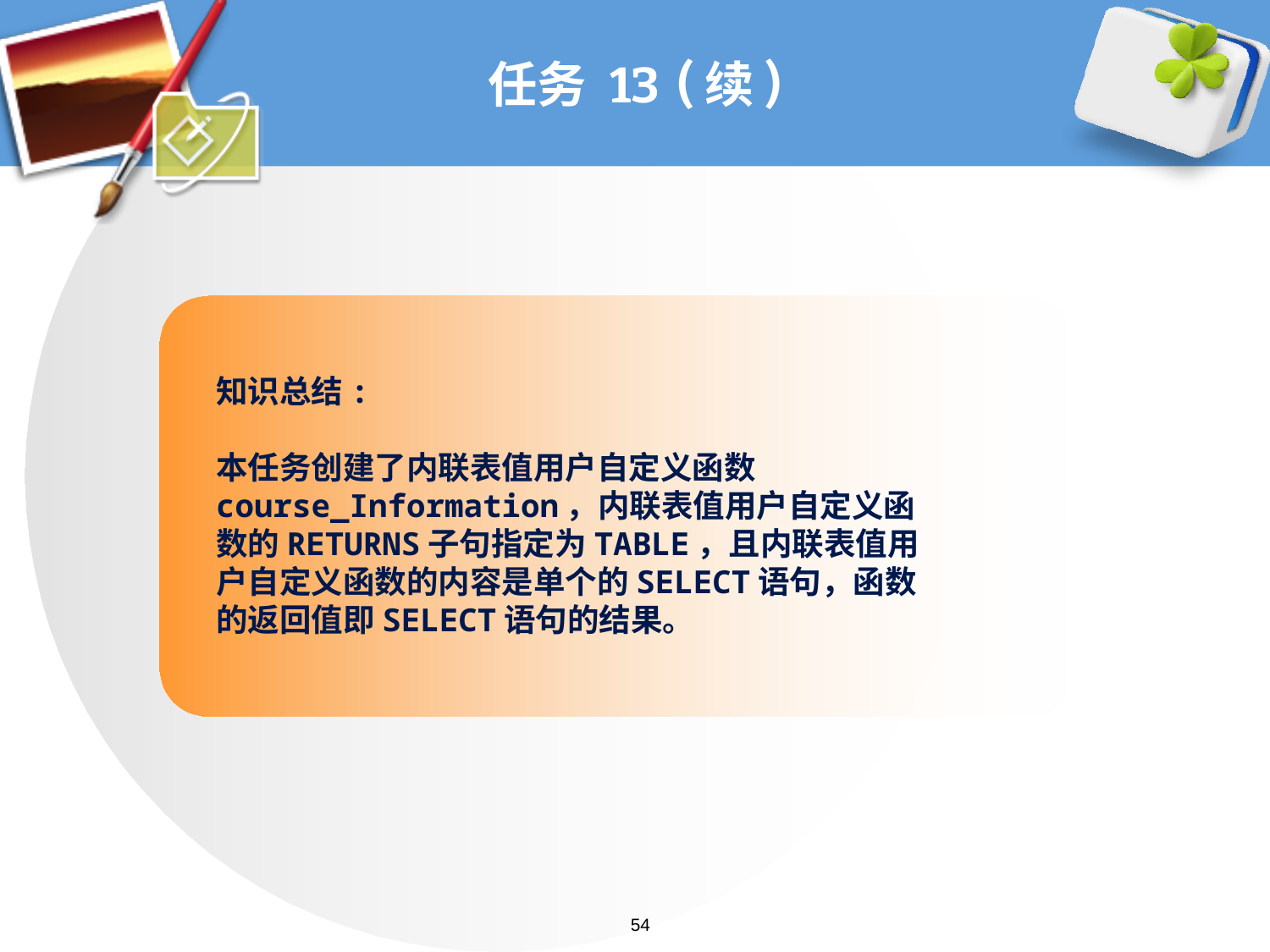

# 任务 13  (续)

知识总结:

本任务创建了内联表值用户自定义函数course_Information，内联表值用户自定义函数的RETURNS子句指定为TABLE，且内联表值用户自定义函数的内容是单个的SELECT语句，函数的返回值即SELECT语句的结果。
54